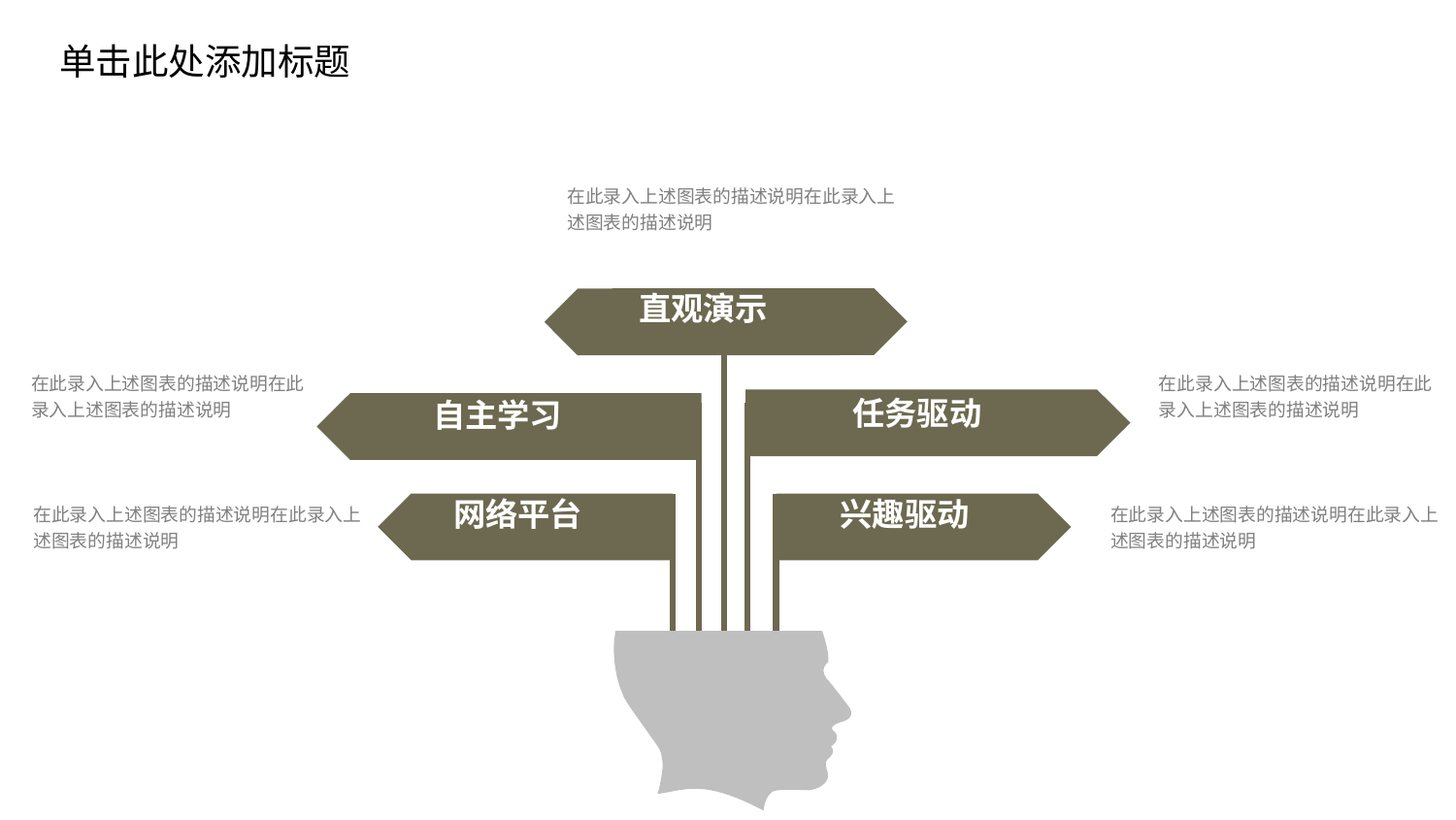

在此录入上述图表的描述说明在此录入上述图表的描述说明
直观演示

在此录入上述图表的描述说明在此录入上述图表的描述说明
在此录入上述图表的描述说明在此录入上述图表的描述说明
任务驱动

自主学习

网络平台

兴趣驱动

在此录入上述图表的描述说明在此录入上述图表的描述说明
在此录入上述图表的描述说明在此录入上述图表的描述说明